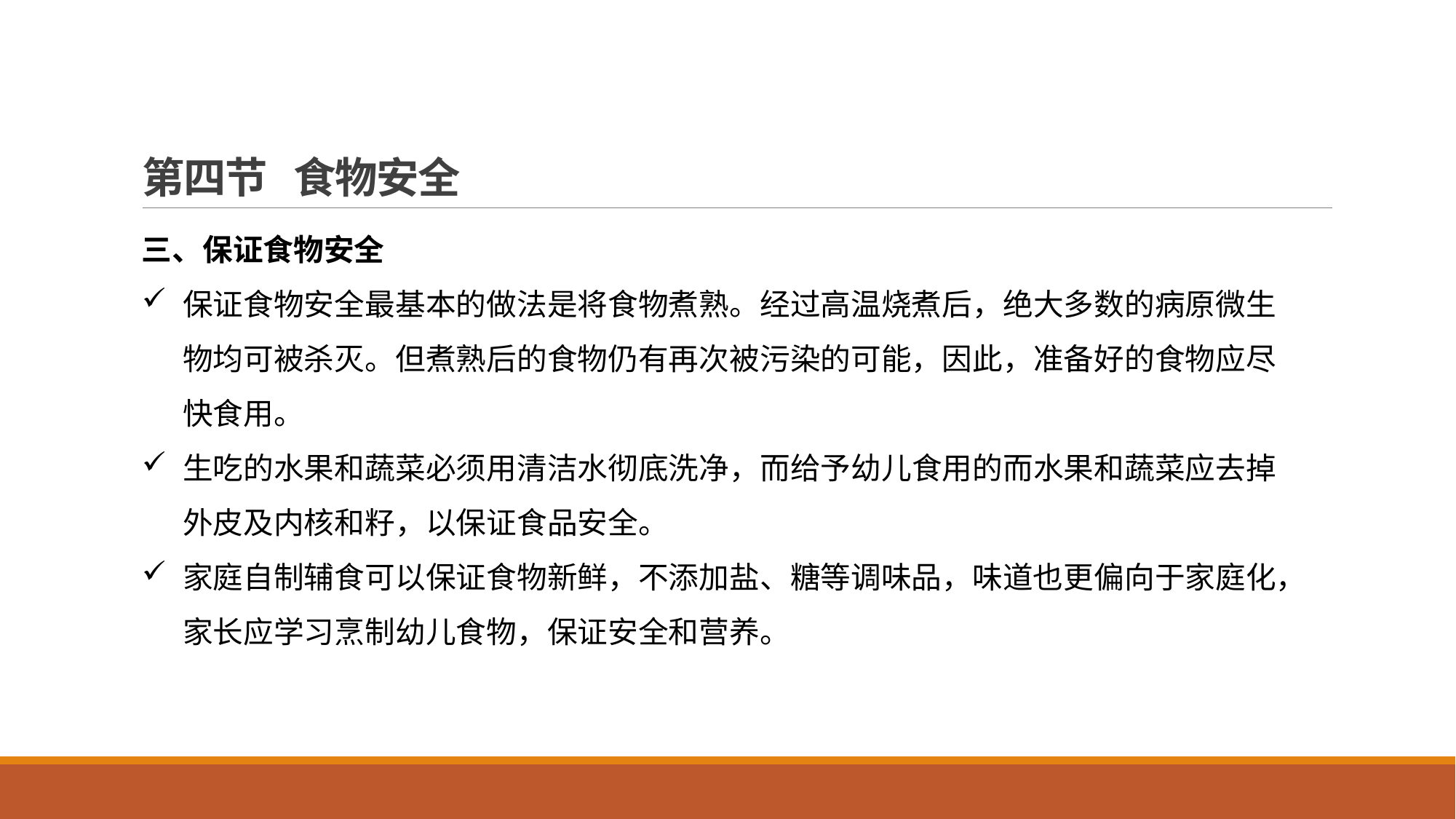

# 第四节   食物安全
三、保证食物安全
保证食物安全最基本的做法是将食物煮熟。经过高温烧煮后，绝大多数的病原微生物均可被杀灭。但煮熟后的食物仍有再次被污染的可能，因此，准备好的食物应尽快食用。
生吃的水果和蔬菜必须用清洁水彻底洗净，而给予幼儿食用的而水果和蔬菜应去掉外皮及内核和籽，以保证食品安全。
家庭自制辅食可以保证食物新鲜，不添加盐、糖等调味品，味道也更偏向于家庭化，家长应学习烹制幼儿食物，保证安全和营养。